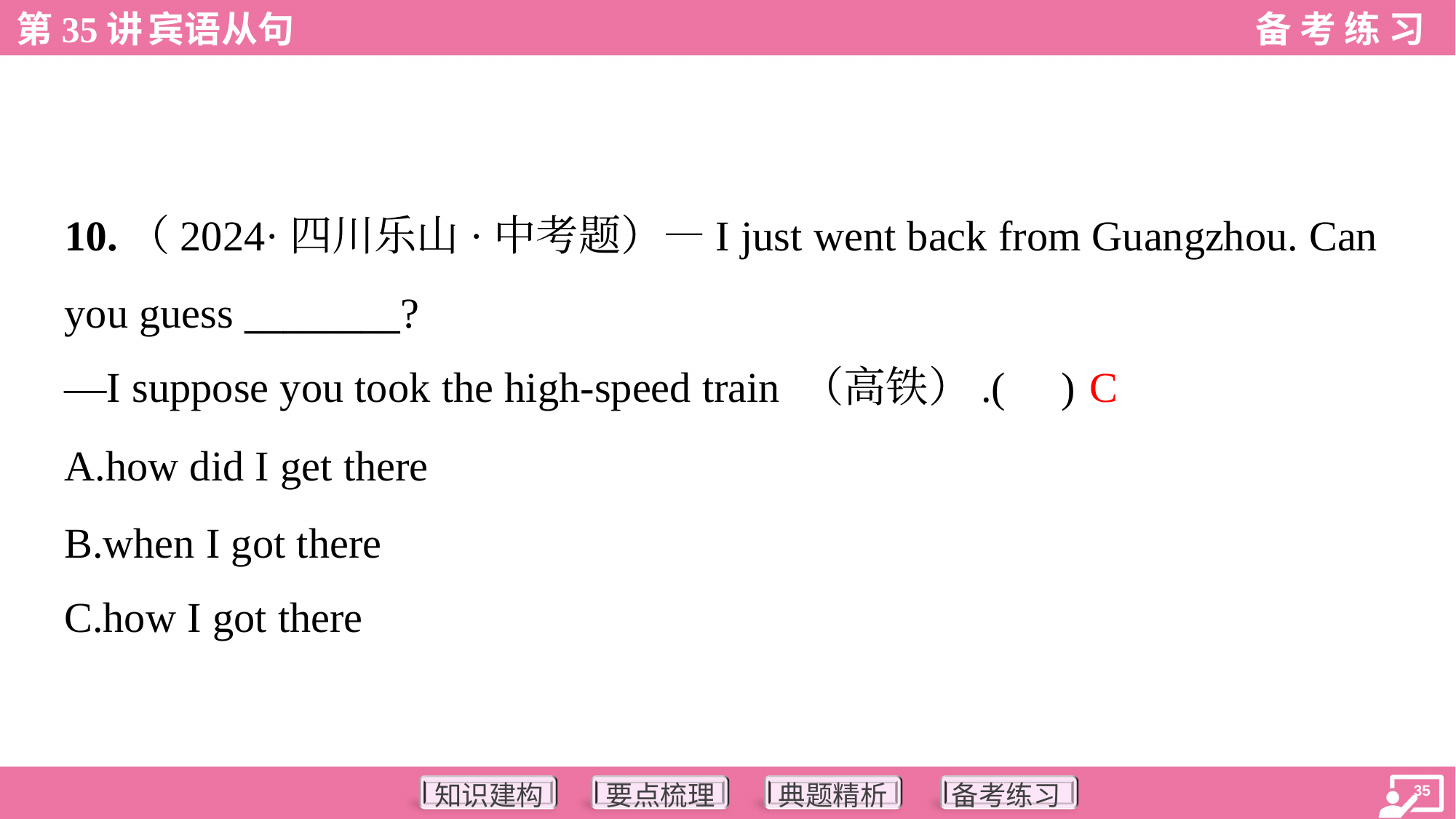

10.（2024·四川乐山·中考题）—I just went back from Guangzhou. Can
you guess ________?
—I suppose you took the high-speed train （高铁）.(     )
C
A.how did I get there
B.when I got there
C.how I got there